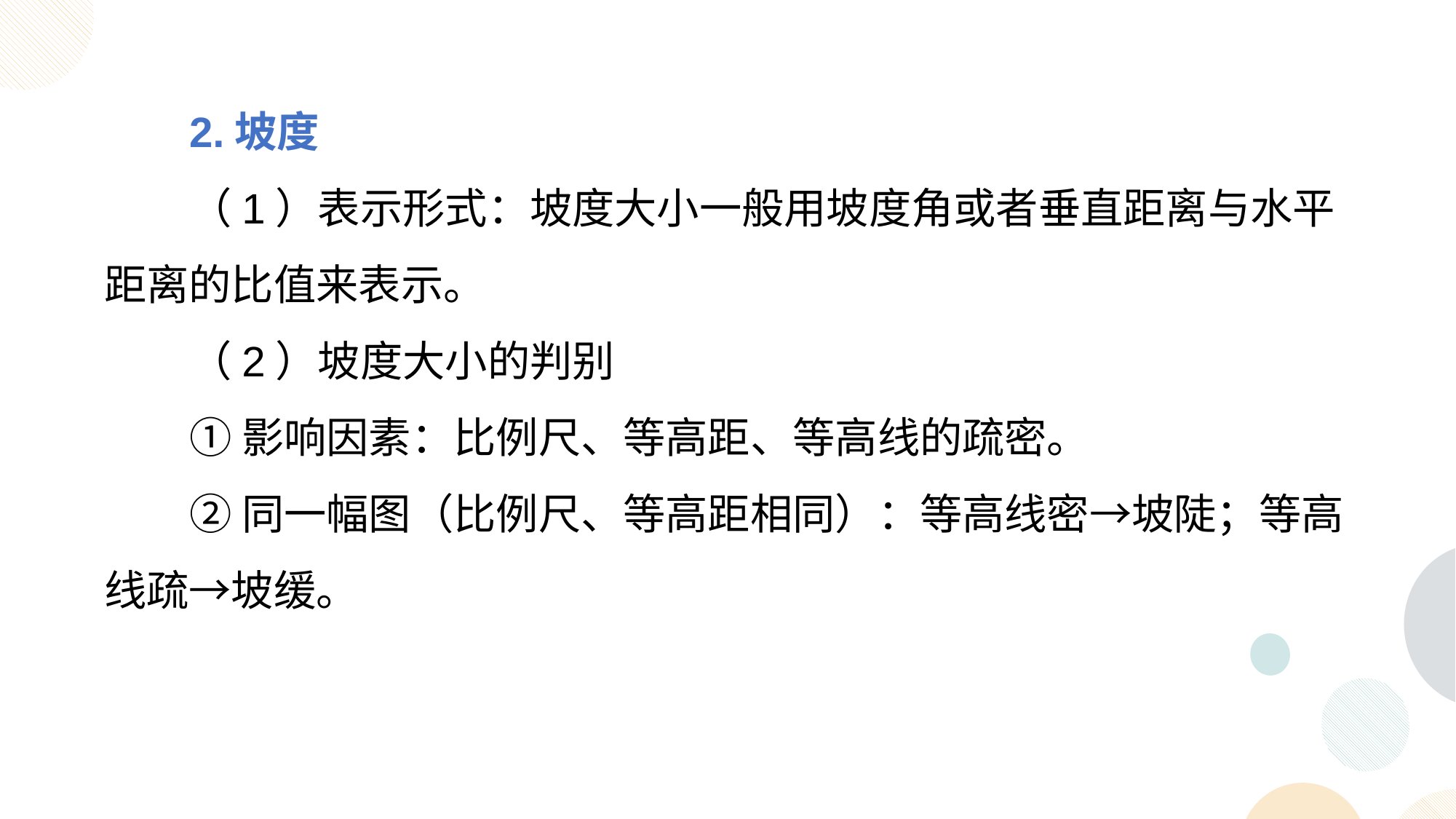

2.坡度
（1）表示形式：坡度大小一般用坡度角或者垂直距离与水平距离的比值来表示。
（2）坡度大小的判别
①影响因素：比例尺、等高距、等高线的疏密。
②同一幅图（比例尺、等高距相同）：等高线密→坡陡；等高线疏→坡缓。